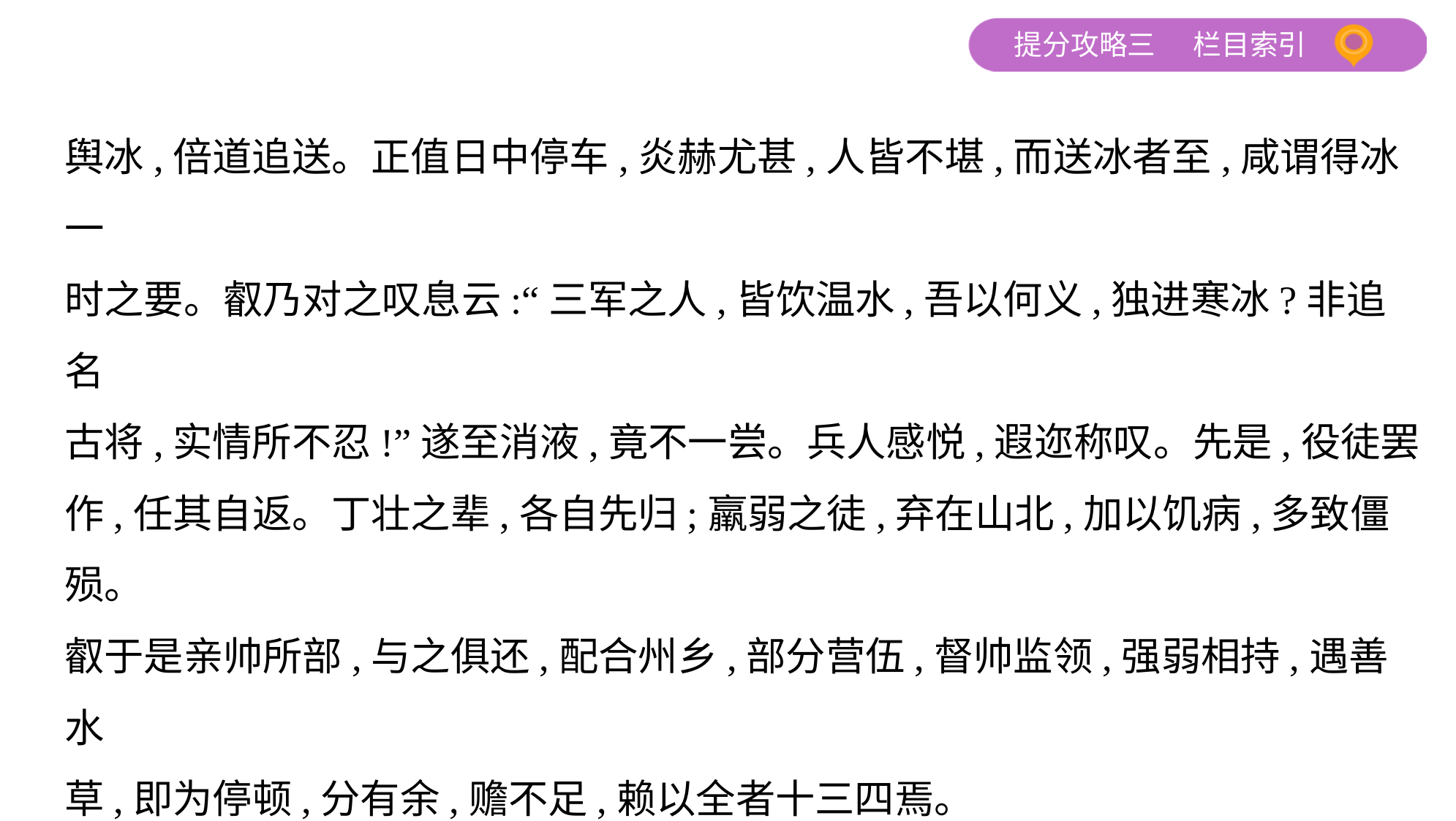

舆冰,倍道追送。正值日中停车,炎赫尤甚,人皆不堪,而送冰者至,咸谓得冰一
时之要。叡乃对之叹息云:“三军之人,皆饮温水,吾以何义,独进寒冰?非追名
古将,实情所不忍!”遂至消液,竟不一尝。兵人感悦,遐迩称叹。先是,役徒罢
作,任其自返。丁壮之辈,各自先归;羸弱之徒,弃在山北,加以饥病,多致僵殒。
叡于是亲帅所部,与之俱还,配合州乡,部分营伍,督帅监领,强弱相持,遇善水
草,即为停顿,分有余,赡不足,赖以全者十三四焉。
天统中,拜司空,摄录尚书事。突厥尝侵轶至并州,帝亲御戎,六军进止皆令取
叡节度。以功复封宣城郡公。摄宗正卿,进拜太尉,监议五礼。叡久典朝政,
清真自守,誉望日隆,渐被疏忌,乃撰古之忠臣义士,号曰《要言》,以致其意。